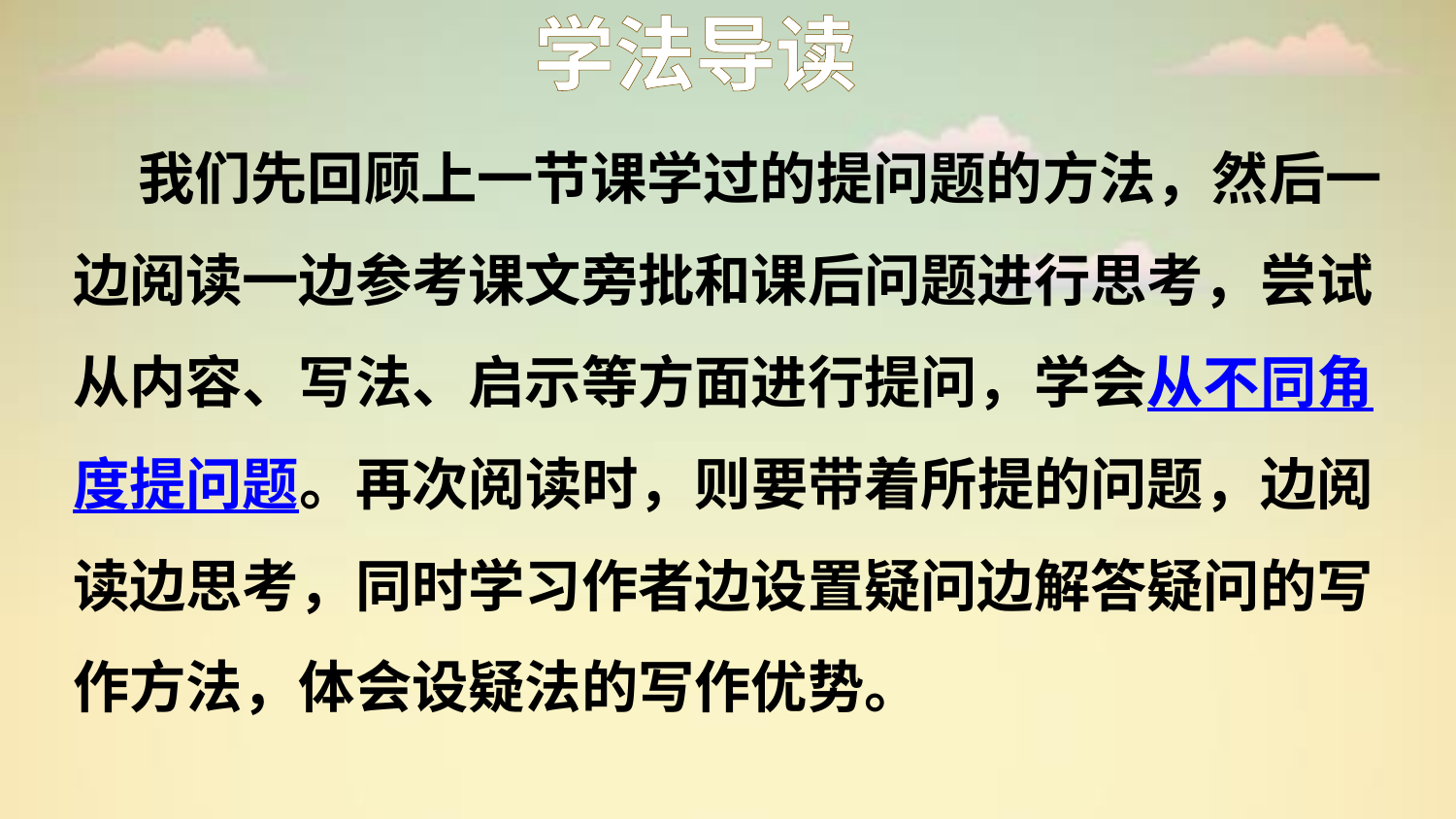

学法导读
    我们先回顾上一节课学过的提问题的方法，然后一边阅读一边参考课文旁批和课后问题进行思考，尝试从内容、写法、启示等方面进行提问，学会从不同角度提问题。再次阅读时，则要带着所提的问题，边阅读边思考，同时学习作者边设置疑问边解答疑问的写作方法，体会设疑法的写作优势。